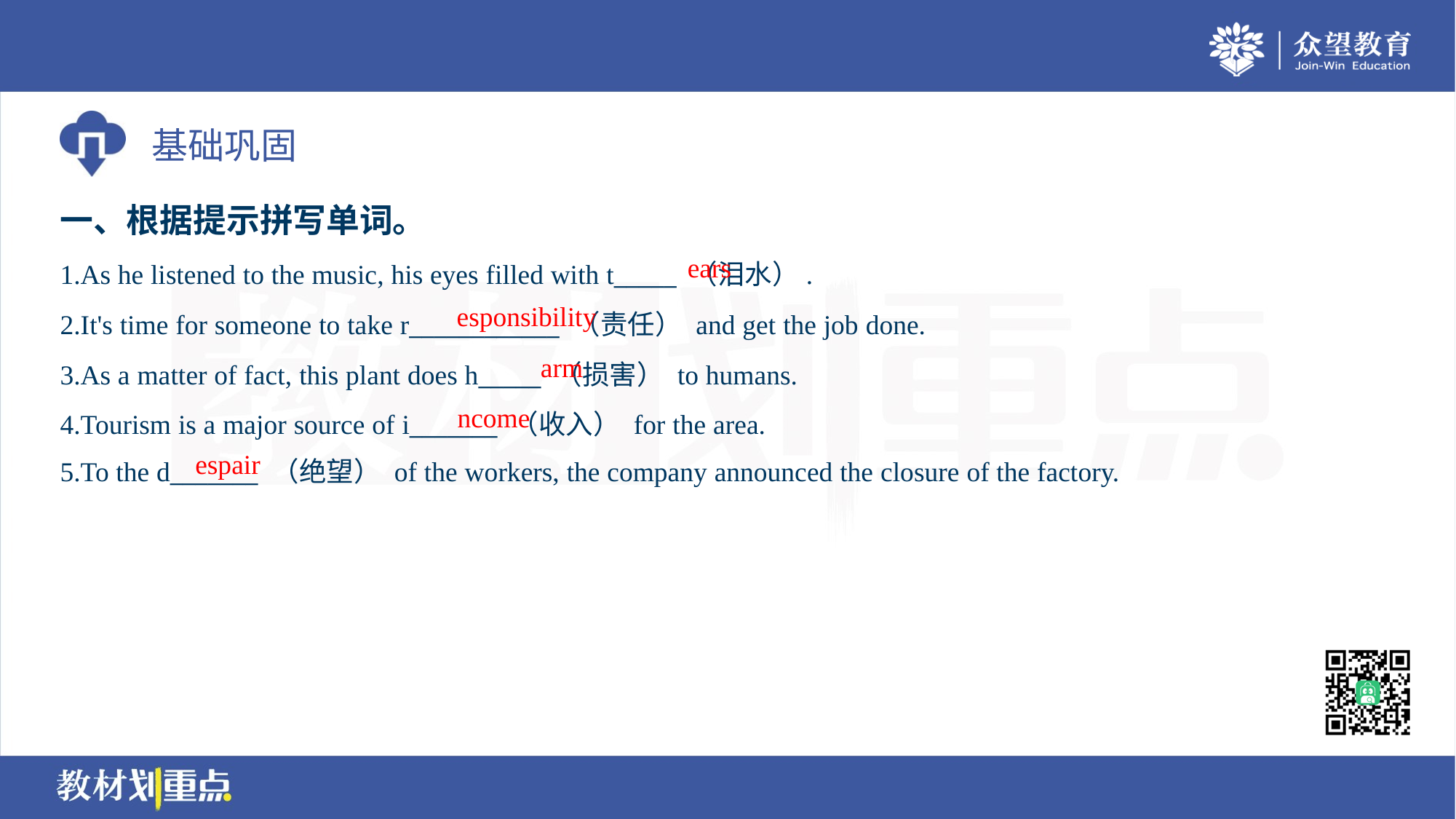

一、根据提示拼写单词。
ears
1.As he listened to the music, his eyes filled with t_____ （泪水）.
2.It's time for someone to take r____________ （责任） and get the job done.
3.As a matter of fact, this plant does h_____ （损害） to humans.
4.Tourism is a major source of i_______ （收入） for the area.
5.To the d_______ （绝望） of the workers, the company announced the closure of the factory.
esponsibility
arm
ncome
espair